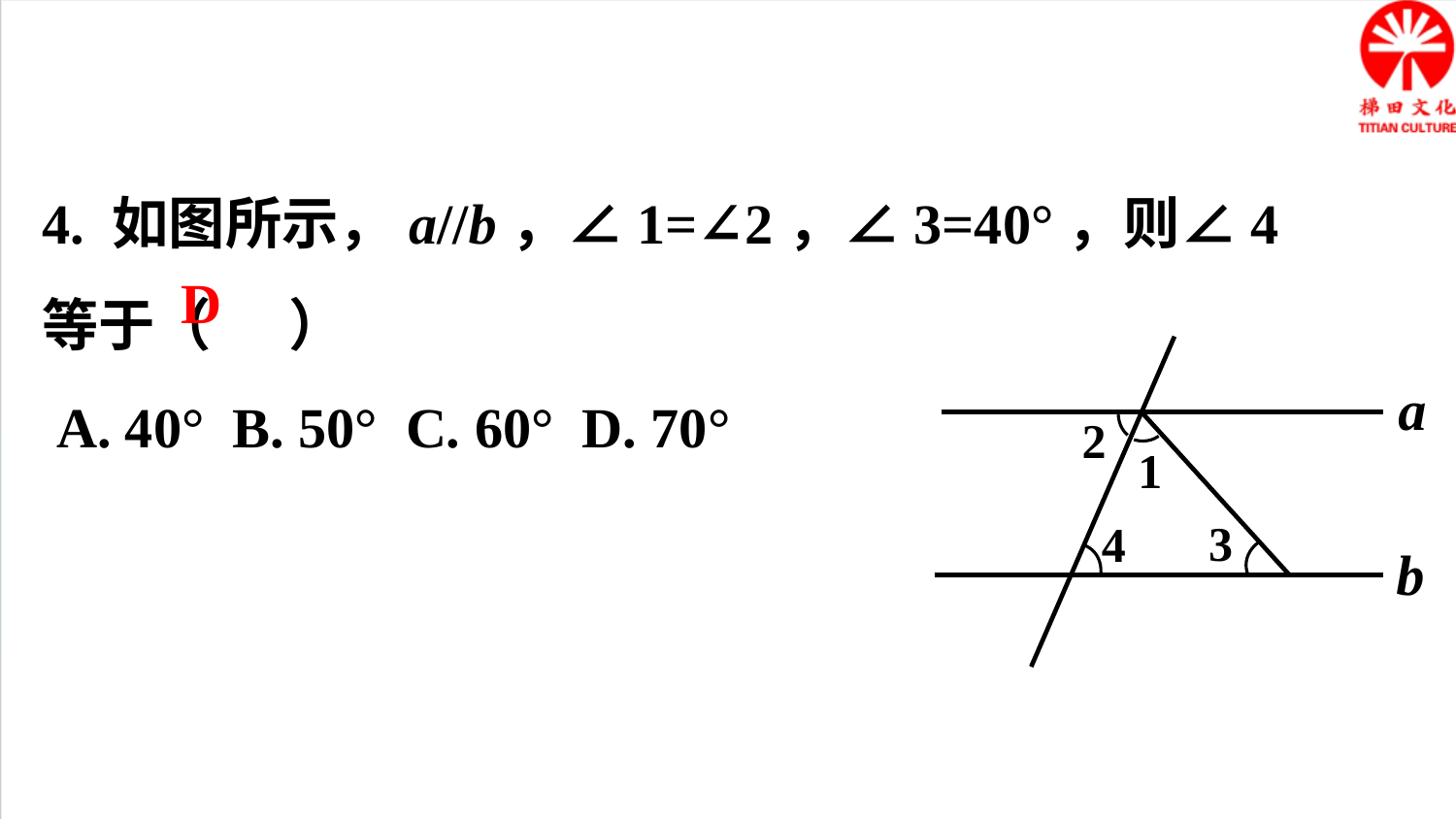

4. 如图所示，a//b，∠1=∠2，∠3=40°，则∠4 等于（      ）
 A. 40°  B. 50°  C. 60°  D. 70°
D
a

2
1
3
4
b